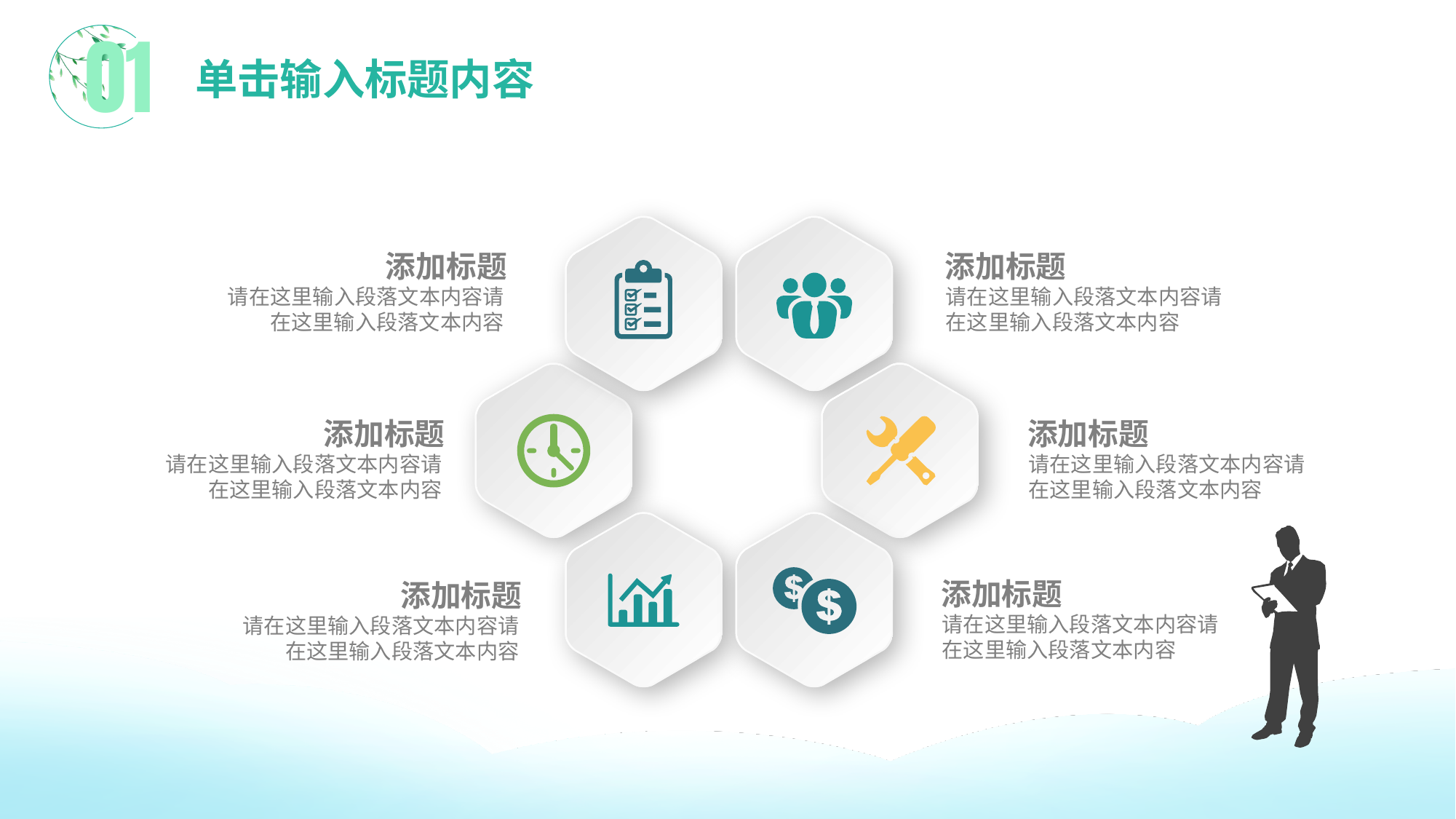

01
# 单击输入标题内容

添加标题
添加标题
请在这里输入段落文本内容请在这里输入段落文本内容
请在这里输入段落文本内容请在这里输入段落文本内容

添加标题
添加标题
请在这里输入段落文本内容请在这里输入段落文本内容
请在这里输入段落文本内容请在这里输入段落文本内容

添加标题
添加标题
请在这里输入段落文本内容请在这里输入段落文本内容
请在这里输入段落文本内容请在这里输入段落文本内容